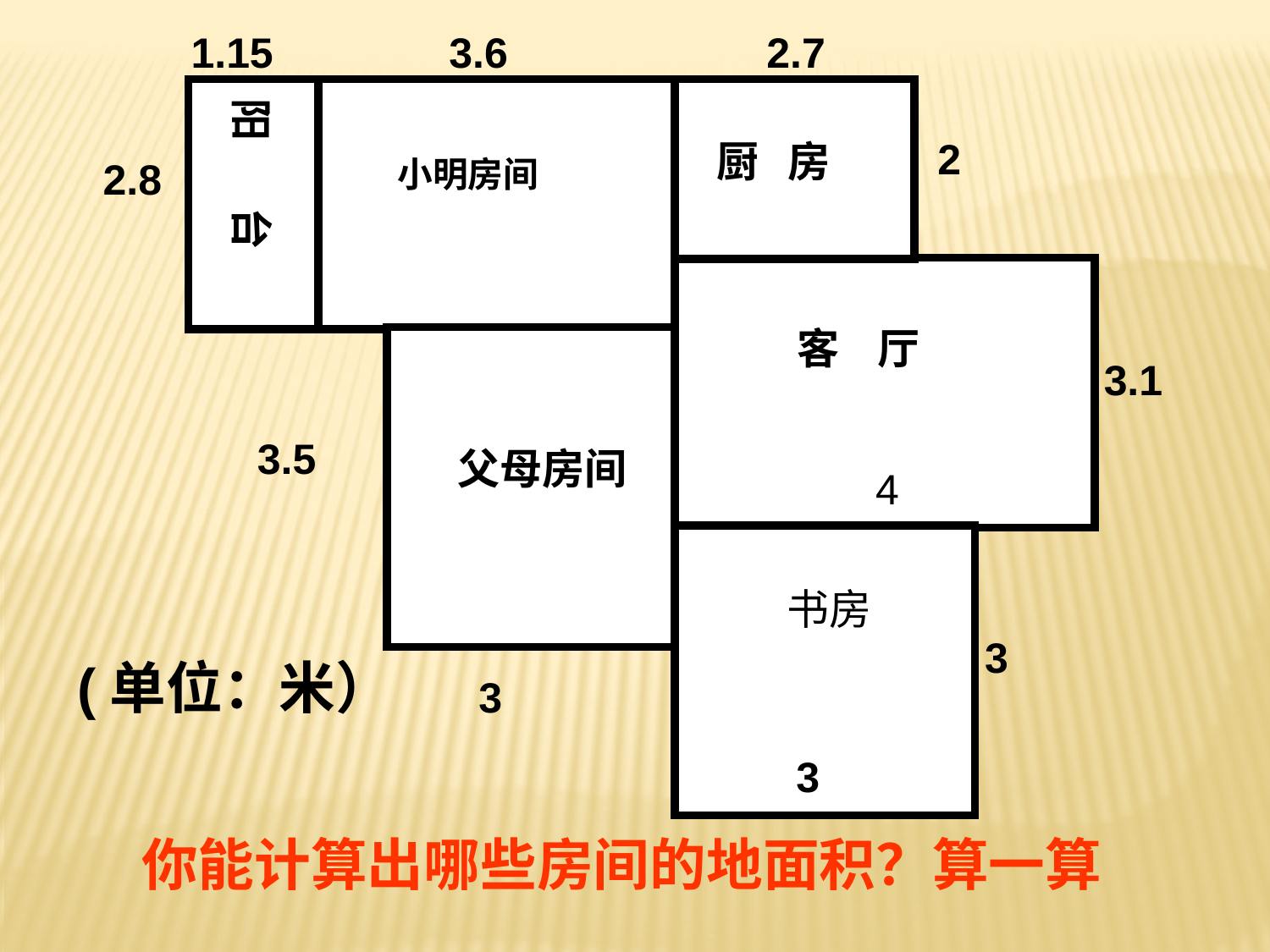

1.15
3.6
2.7

阳       台
2
厨   房
   2.8
小明房间

客    厅

3.1
3.5
父母房间
4

 书房
3
(单位：米）
3
3
你能计算出哪些房间的地面积？算一算